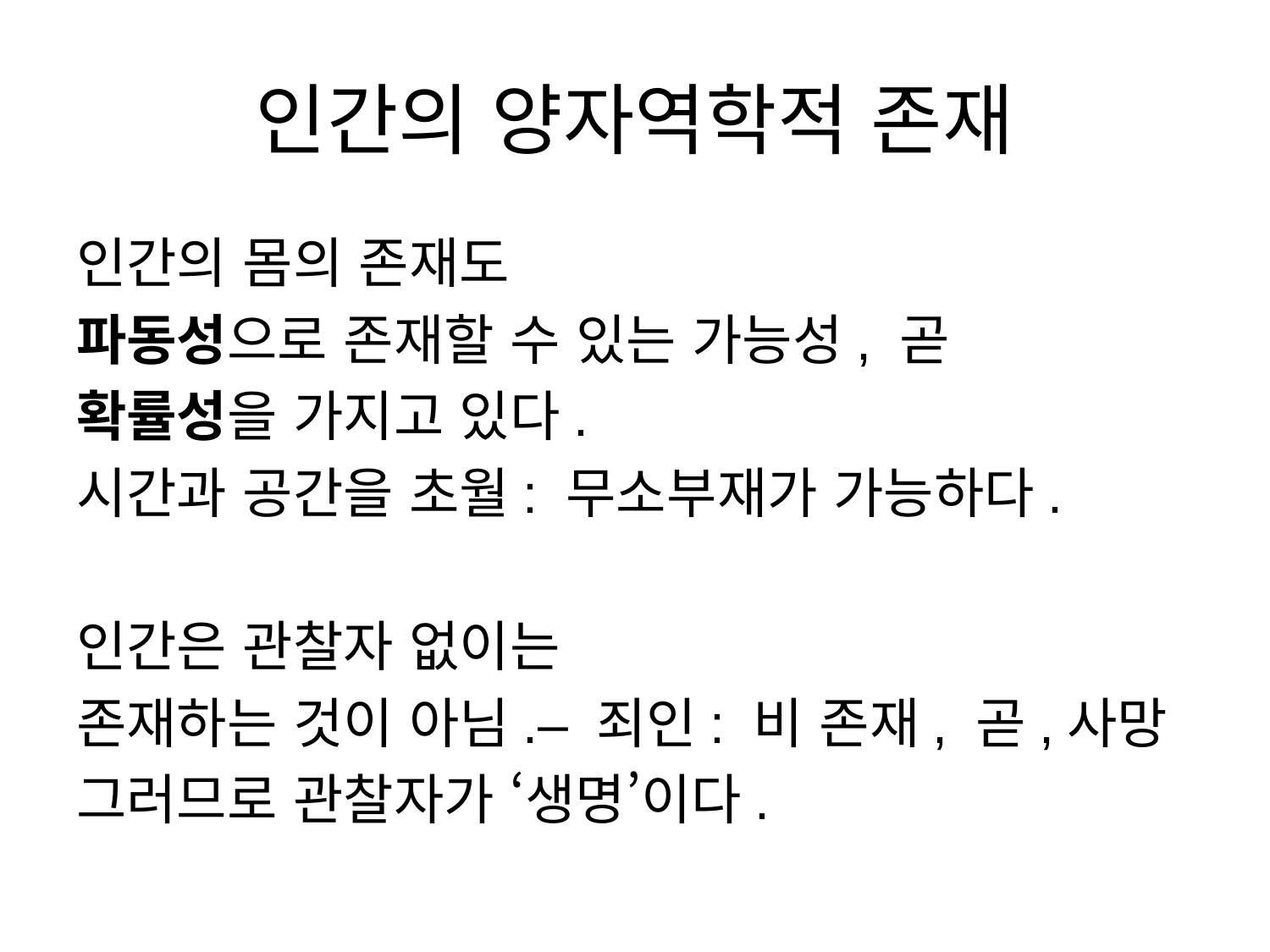

# 인간의 양자역학적 존재
인간의 몸의 존재도
파동성으로 존재할 수 있는 가능성, 곧
확률성을 가지고 있다.
시간과 공간을 초월: 무소부재가 가능하다.

인간은 관찰자 없이는
존재하는 것이 아님.– 죄인: 비 존재, 곧,사망
그러므로 관찰자가 ‘생명’이다.